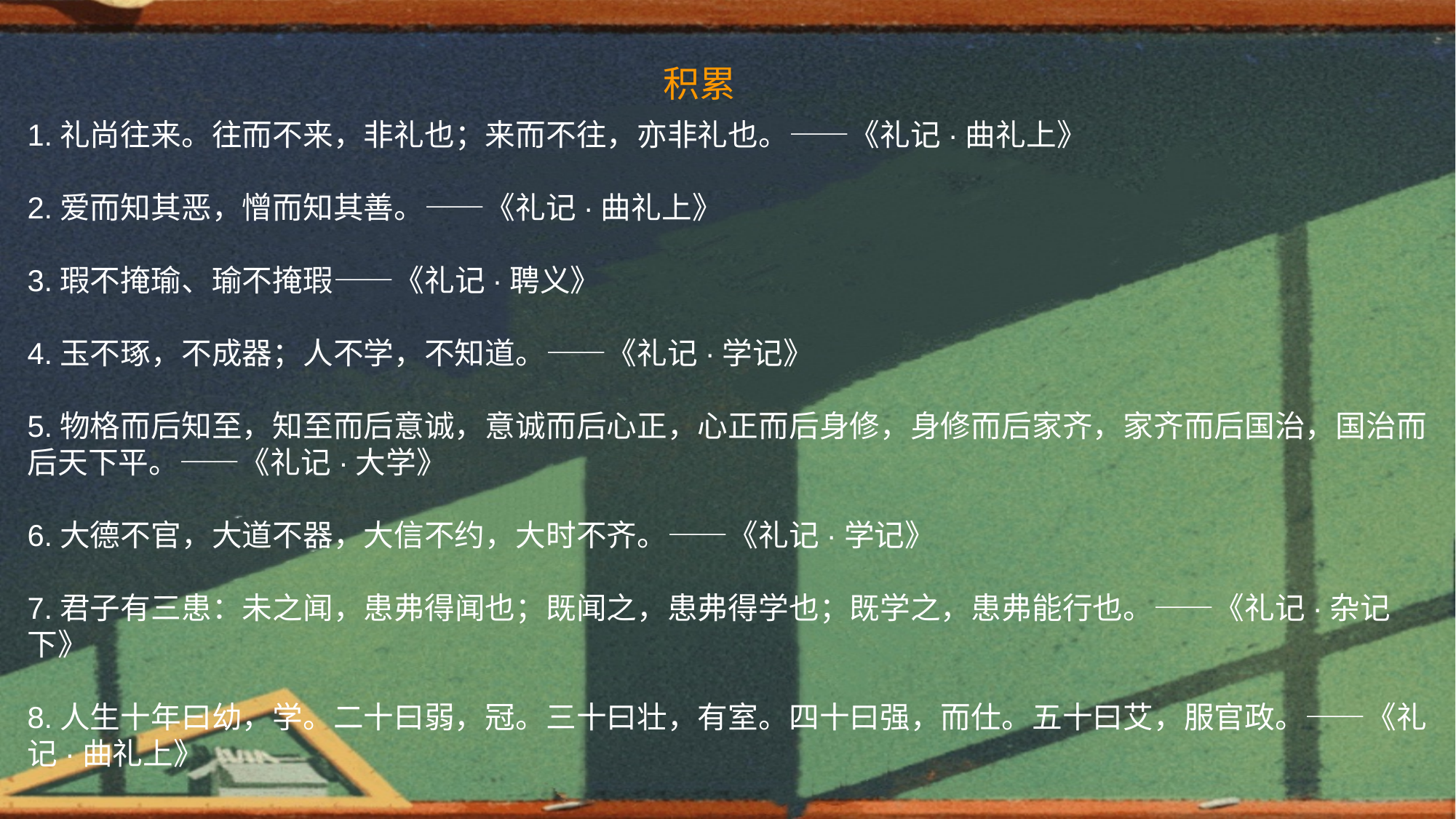

积累
1.礼尚往来。往而不来，非礼也；来而不往，亦非礼也。——《礼记·曲礼上》

2.爱而知其恶，憎而知其善。——《礼记·曲礼上》

3.瑕不掩瑜、瑜不掩瑕——《礼记·聘义》

4.玉不琢，不成器；人不学，不知道。——《礼记·学记》

5.物格而后知至，知至而后意诚，意诚而后心正，心正而后身修，身修而后家齐，家齐而后国治，国治而后天下平。——《礼记·大学》

6.大德不官，大道不器，大信不约，大时不齐。——《礼记·学记》

7.君子有三患：未之闻，患弗得闻也；既闻之，患弗得学也；既学之，患弗能行也。——《礼记·杂记下》

8.人生十年曰幼，学。二十曰弱，冠。三十曰壮，有室。四十曰强，而仕。五十曰艾，服官政。——《礼记·曲礼上》